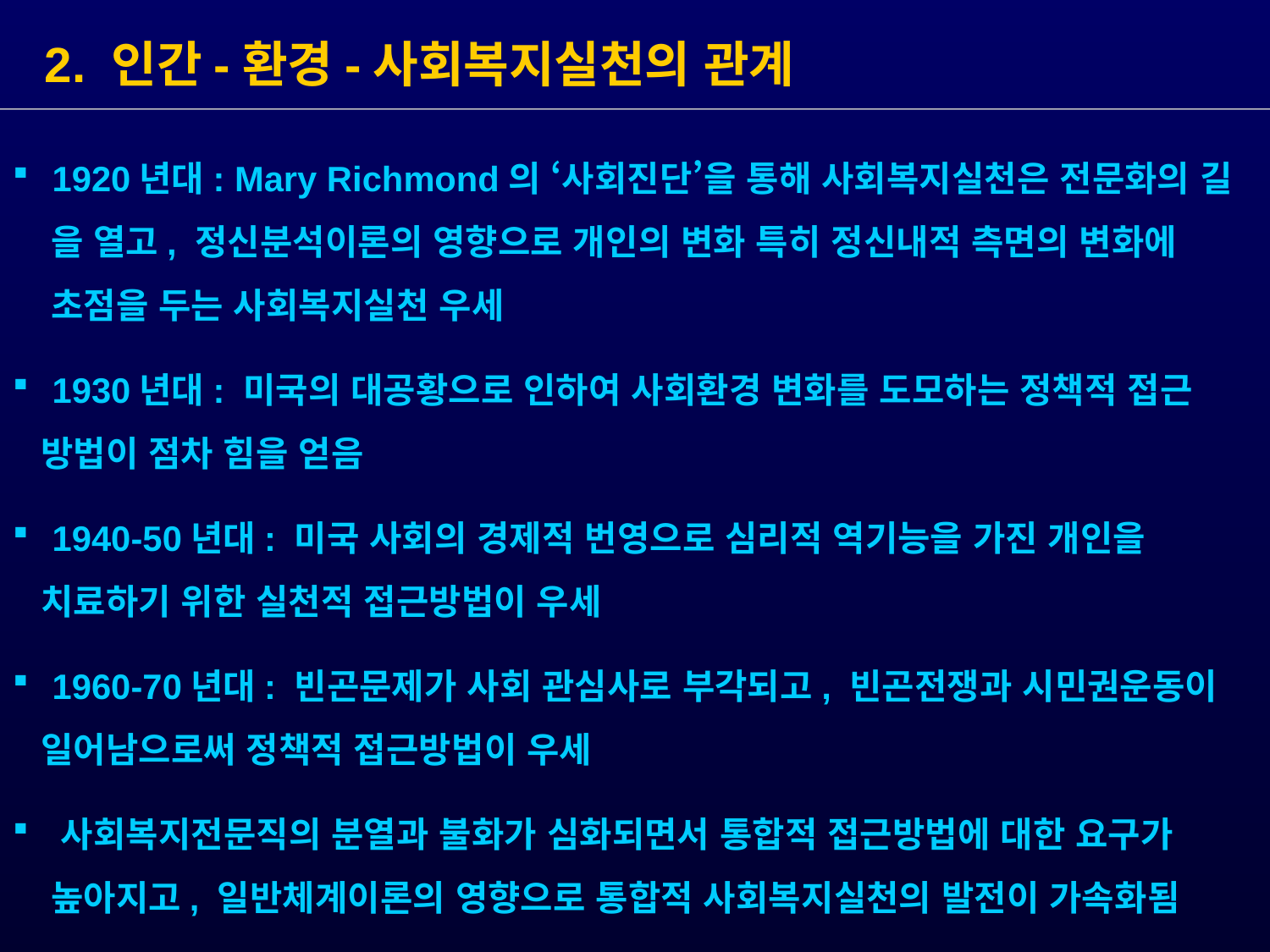

2. 인간-환경-사회복지실천의 관계

 1920년대: Mary Richmond의 ‘사회진단’을 통해 사회복지실천은 전문화의 길
   을 열고, 정신분석이론의 영향으로 개인의 변화 특히 정신내적 측면의 변화에
   초점을 두는 사회복지실천 우세
 1930년대: 미국의 대공황으로 인하여 사회환경 변화를 도모하는 정책적 접근
  방법이 점차 힘을 얻음
 1940-50년대: 미국 사회의 경제적 번영으로 심리적 역기능을 가진 개인을
  치료하기 위한 실천적 접근방법이 우세
 1960-70년대: 빈곤문제가 사회 관심사로 부각되고, 빈곤전쟁과 시민권운동이
  일어남으로써 정책적 접근방법이 우세
 사회복지전문직의 분열과 불화가 심화되면서 통합적 접근방법에 대한 요구가
   높아지고, 일반체계이론의 영향으로 통합적 사회복지실천의 발전이 가속화됨